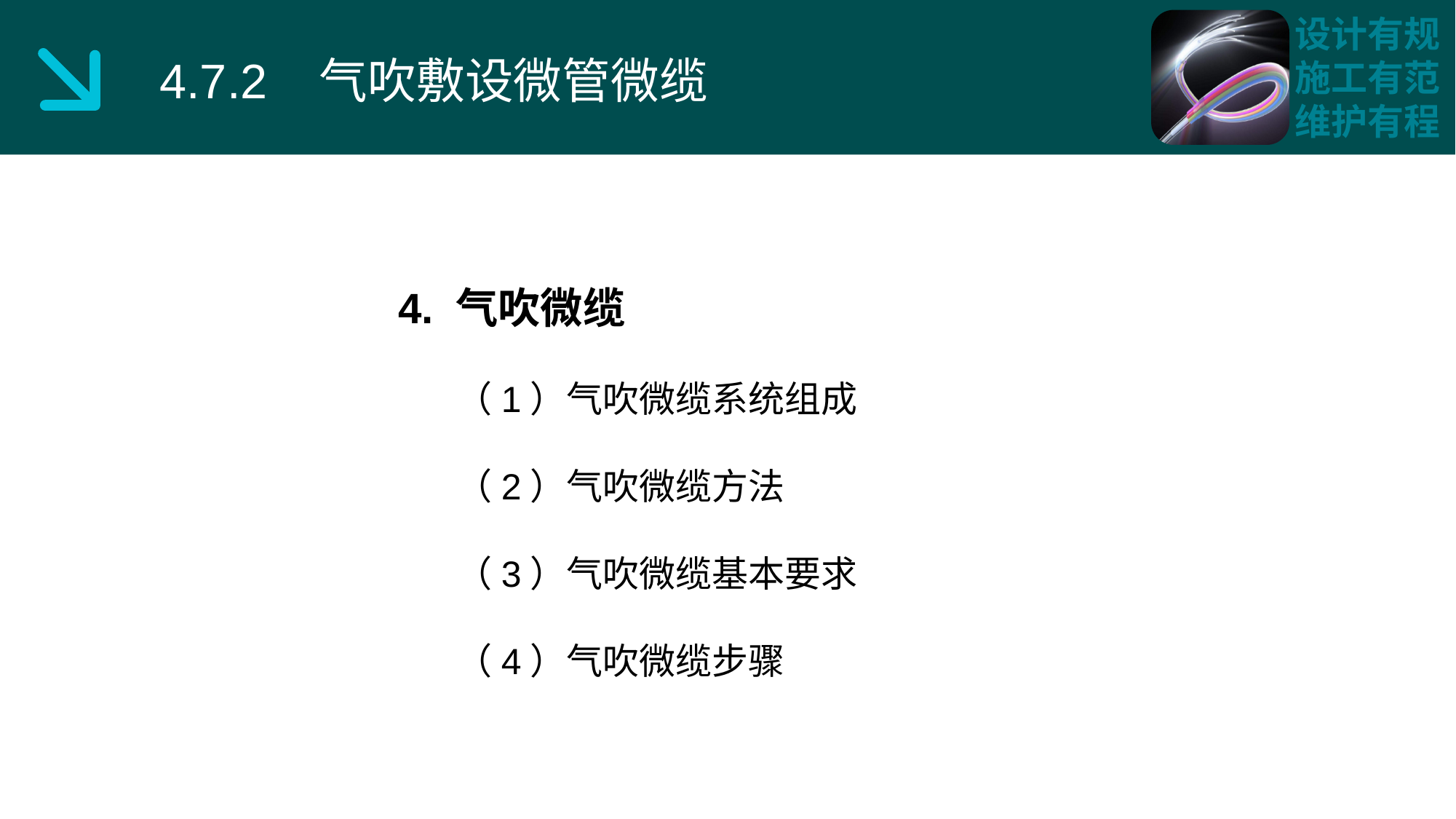

4.7.2   气吹敷设微管微缆

4. 气吹微缆

      （1）气吹微缆系统组成

      （2）气吹微缆方法

      （3）气吹微缆基本要求

      （4）气吹微缆步骤